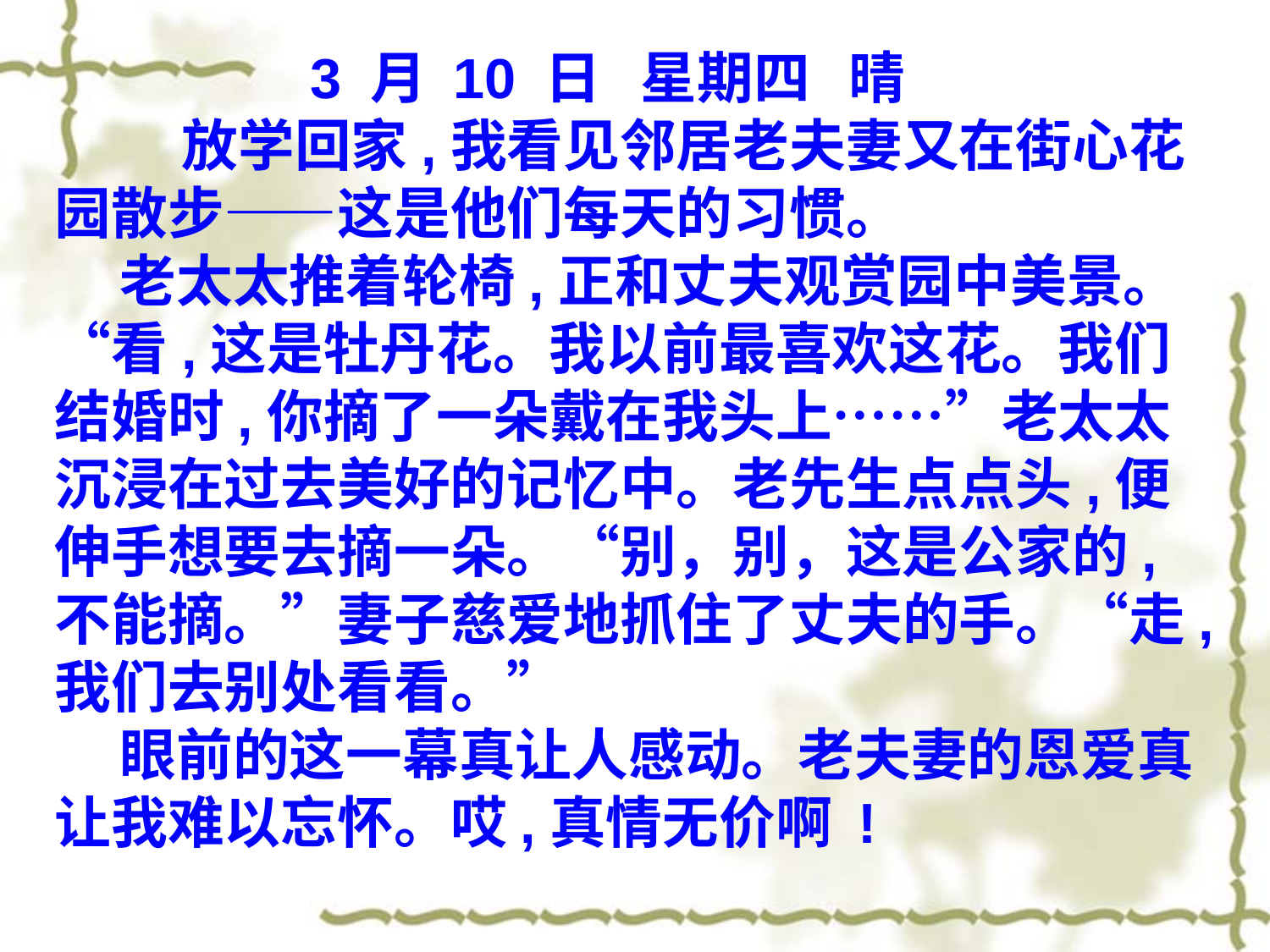

3 月 10 日   星期四   晴
	放学回家,我看见邻居老夫妻又在街心花园散步——这是他们每天的习惯。
    老太太推着轮椅,正和丈夫观赏园中美景。“看,这是牡丹花。我以前最喜欢这花。我们结婚时,你摘了一朵戴在我头上……”老太太沉浸在过去美好的记忆中。老先生点点头,便伸手想要去摘一朵。“别，别，这是公家的,不能摘。”妻子慈爱地抓住了丈夫的手。“走,我们去别处看看。”
    眼前的这一幕真让人感动。老夫妻的恩爱真让我难以忘怀。哎,真情无价啊 !
117